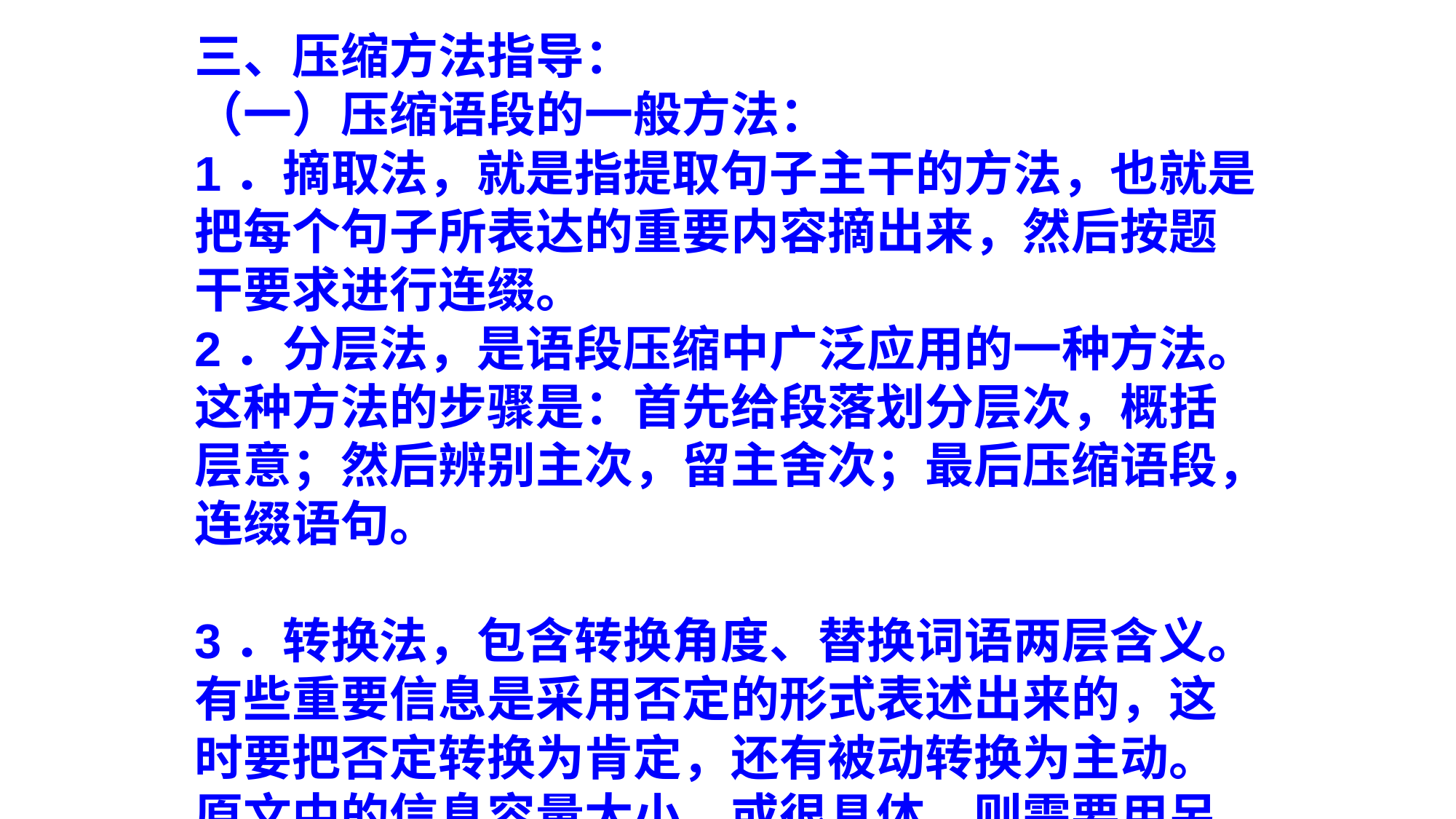

三、压缩方法指导：
（一）压缩语段的一般方法：
1．摘取法，就是指提取句子主干的方法，也就是把每个句子所表达的重要内容摘出来，然后按题干要求进行连缀。
2．分层法，是语段压缩中广泛应用的一种方法。这种方法的步骤是：首先给段落划分层次，概括层意；然后辨别主次，留主舍次；最后压缩语段，连缀语句。

3．转换法，包含转换角度、替换词语两层含义。有些重要信息是采用否定的形式表述出来的，这时要把否定转换为肯定，还有被动转换为主动。原文中的信息容量太小，或很具体，则需要用另外更合适的词语代替它们。